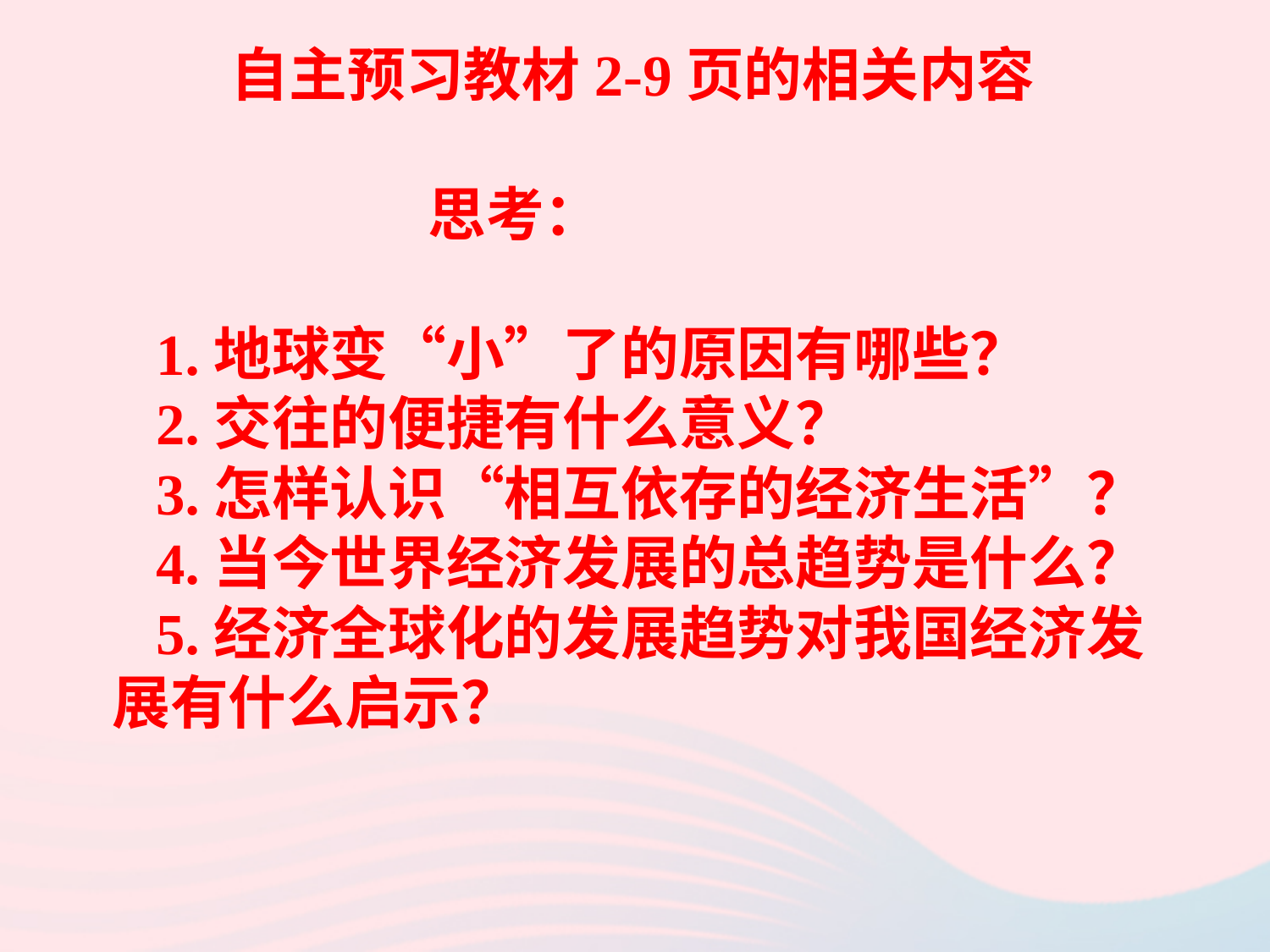

自主预习教材2-9页的相关内容

                       思考：

   1.地球变“小”了的原因有哪些？
   2.交往的便捷有什么意义？
   3.怎样认识“相互依存的经济生活”？
   4.当今世界经济发展的总趋势是什么？
   5.经济全球化的发展趋势对我国经济发展有什么启示？